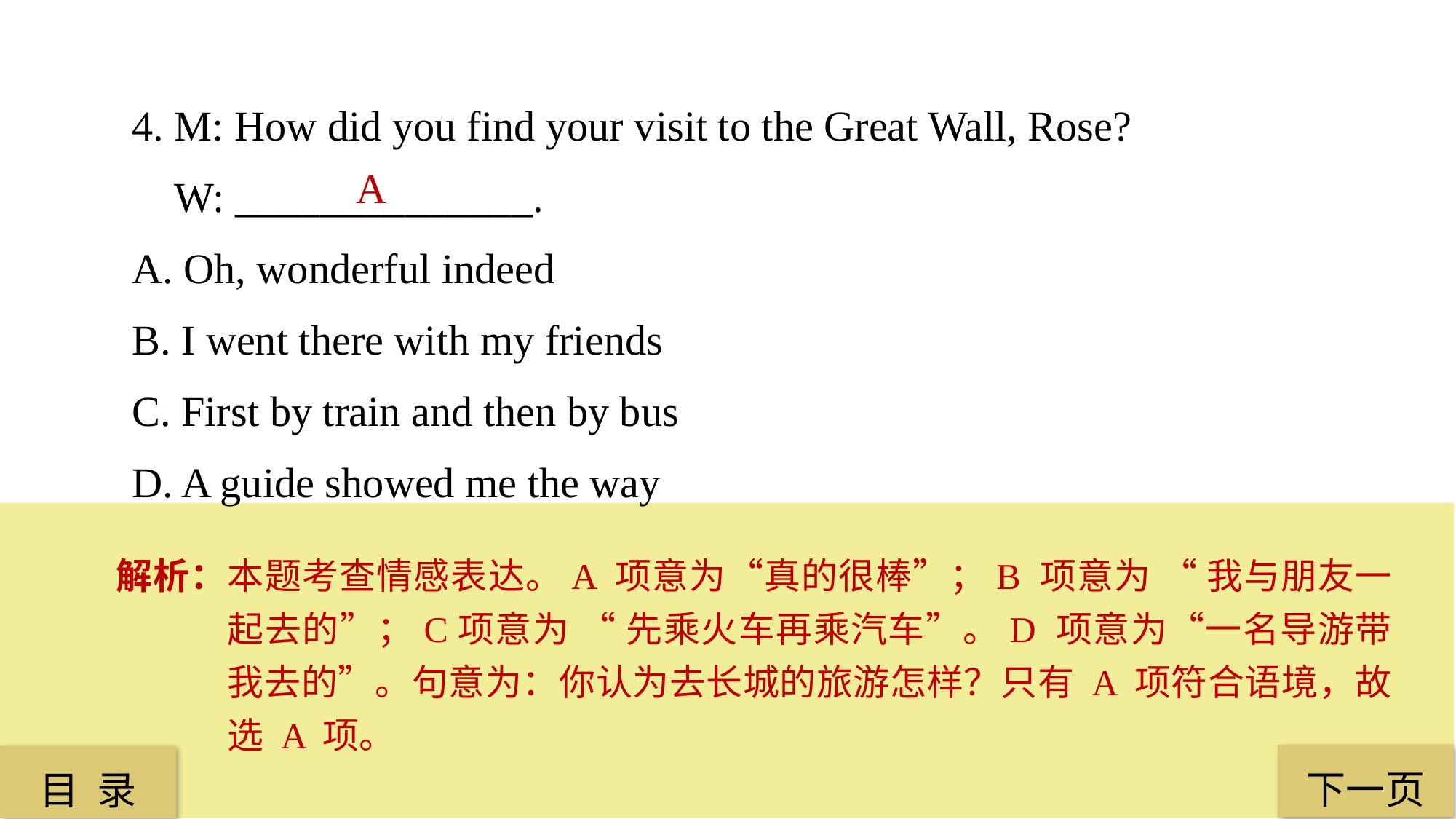

4. M: How did you find your visit to the Great Wall, Rose?
    W: ______________.
A. Oh, wonderful indeed
B. I went there with my friends
C. First by train and then by bus
D. A guide showed me the way
 A
解析：本题考查情感表达。A 项意为“真的很棒”；B 项意为 “ 我与朋友一起去的”；C项意为 “ 先乘火车再乘汽车”。D 项意为“一名导游带我去的”。句意为：你认为去长城的旅游怎样？只有 A 项符合语境，故选 A 项。